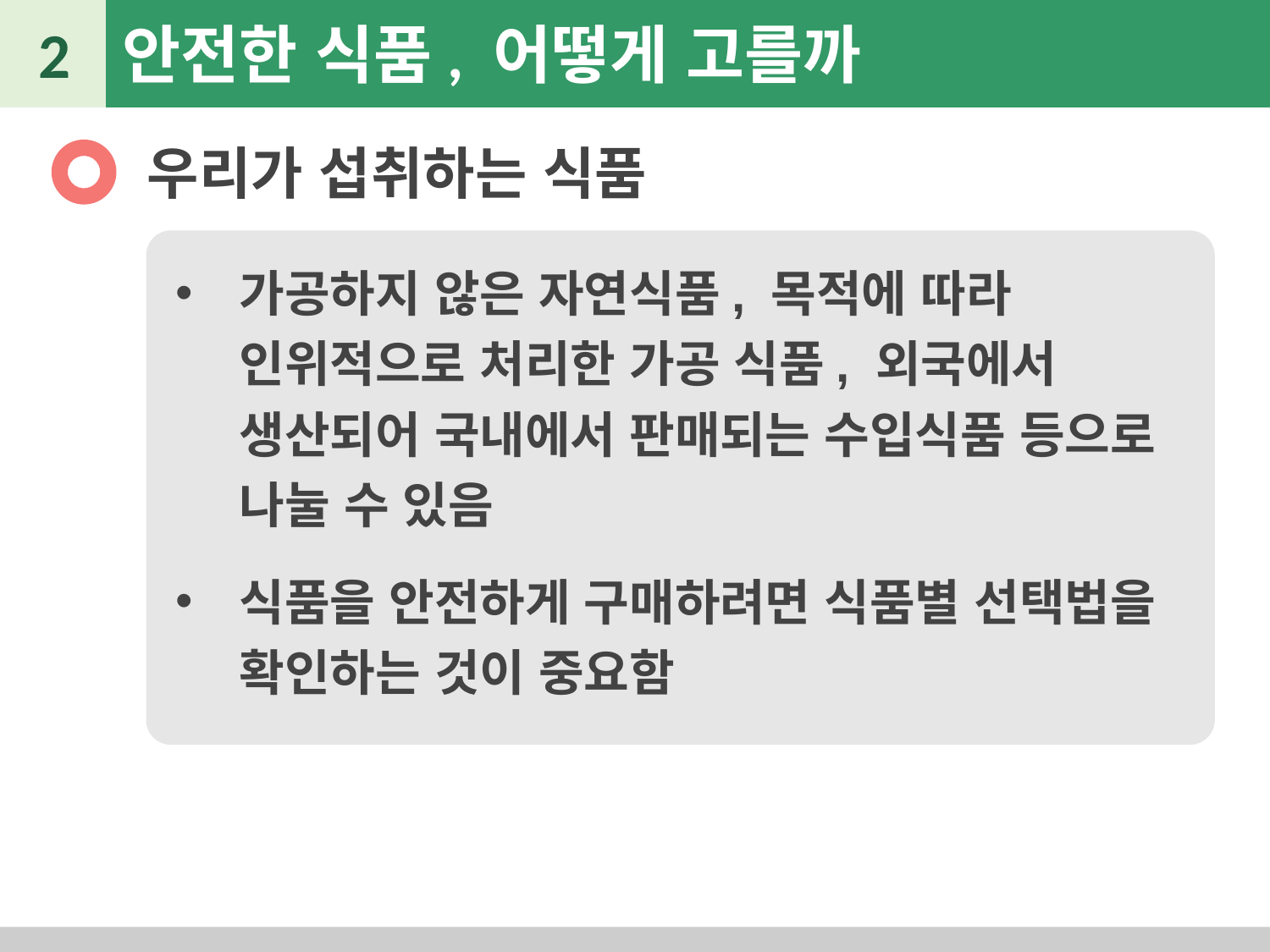

2
안전한 식품, 어떻게 고를까
우리가 섭취하는 식품

가공하지 않은 자연식품, 목적에 따라 인위적으로 처리한 가공 식품, 외국에서 생산되어 국내에서 판매되는 수입식품 등으로 나눌 수 있음
식품을 안전하게 구매하려면 식품별 선택법을 확인하는 것이 중요함